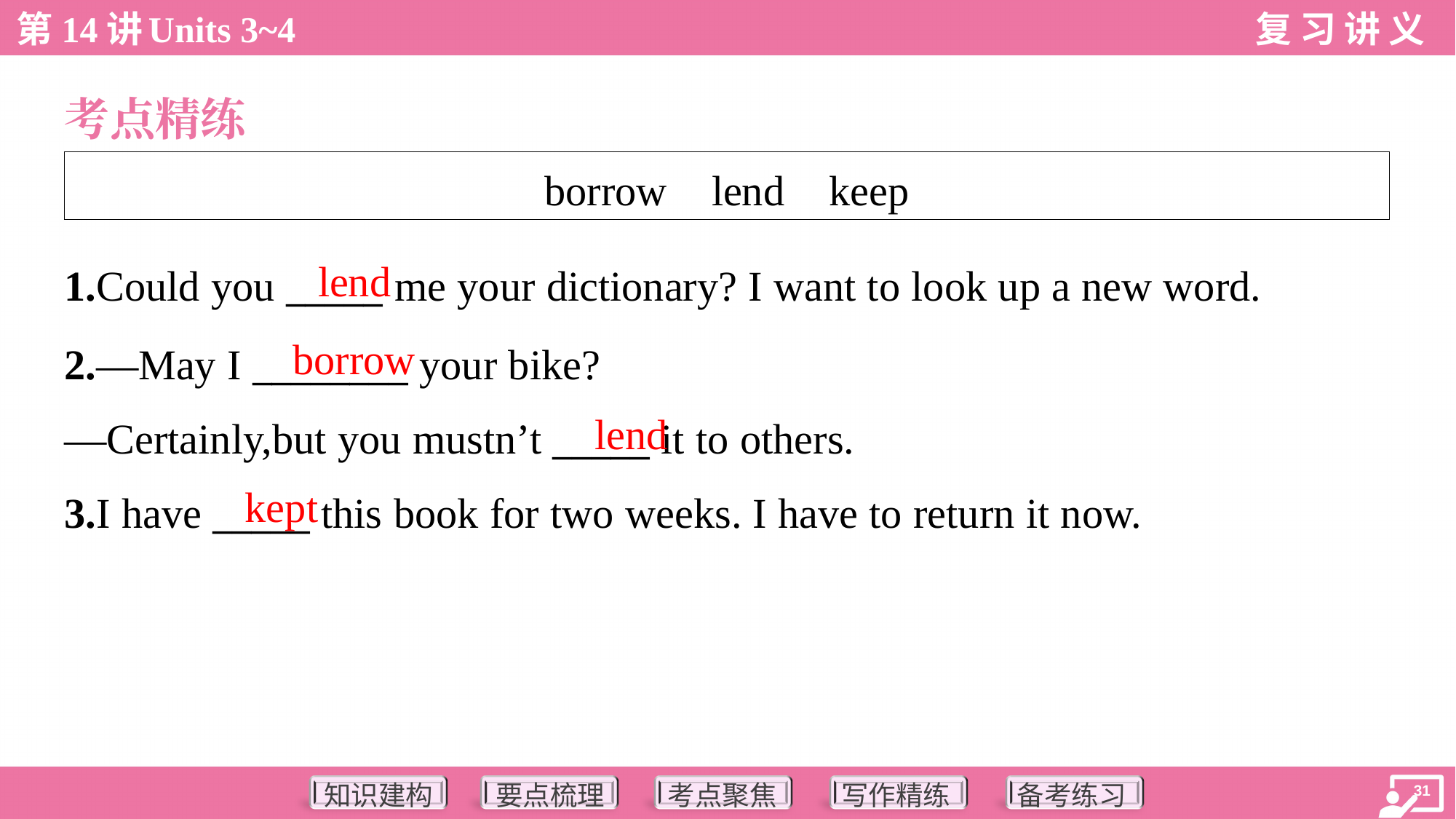

考点精练
| borrow lend keep |
| --- |
lend
1.Could you _____ me your dictionary? I want to look up a new word.
borrow
2.—May I ________ your bike?
—Certainly,but you mustn’t _____ it to others.
lend
kept
3.I have _____ this book for two weeks. I have to return it now.